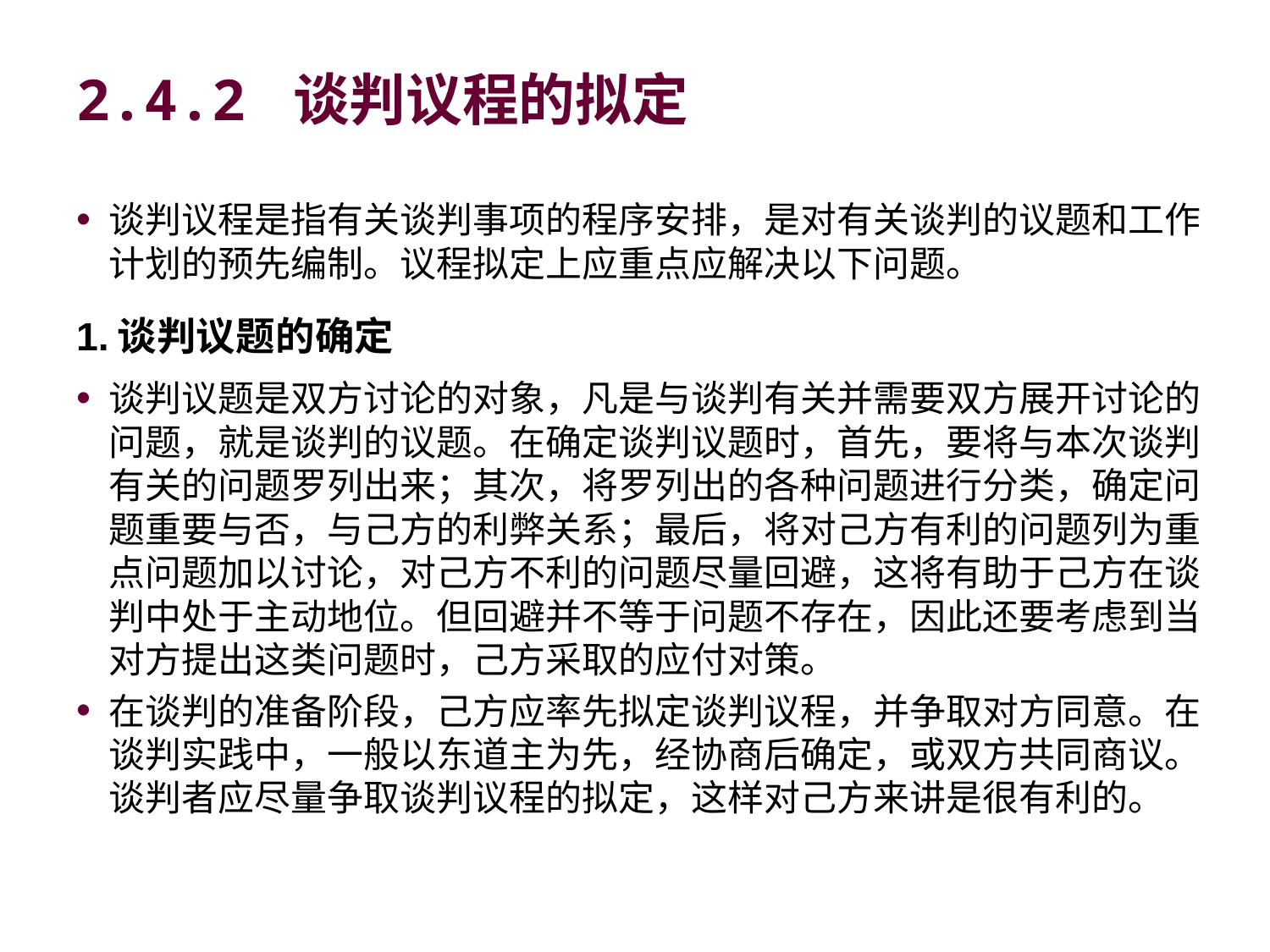

# 2.4.2 谈判议程的拟定
谈判议程是指有关谈判事项的程序安排，是对有关谈判的议题和工作计划的预先编制。议程拟定上应重点应解决以下问题。
1.谈判议题的确定
谈判议题是双方讨论的对象，凡是与谈判有关并需要双方展开讨论的问题，就是谈判的议题。在确定谈判议题时，首先，要将与本次谈判有关的问题罗列出来；其次，将罗列出的各种问题进行分类，确定问题重要与否，与己方的利弊关系；最后，将对己方有利的问题列为重点问题加以讨论，对己方不利的问题尽量回避，这将有助于己方在谈判中处于主动地位。但回避并不等于问题不存在，因此还要考虑到当对方提出这类问题时，己方采取的应付对策。
在谈判的准备阶段，己方应率先拟定谈判议程，并争取对方同意。在谈判实践中，一般以东道主为先，经协商后确定，或双方共同商议。谈判者应尽量争取谈判议程的拟定，这样对己方来讲是很有利的。